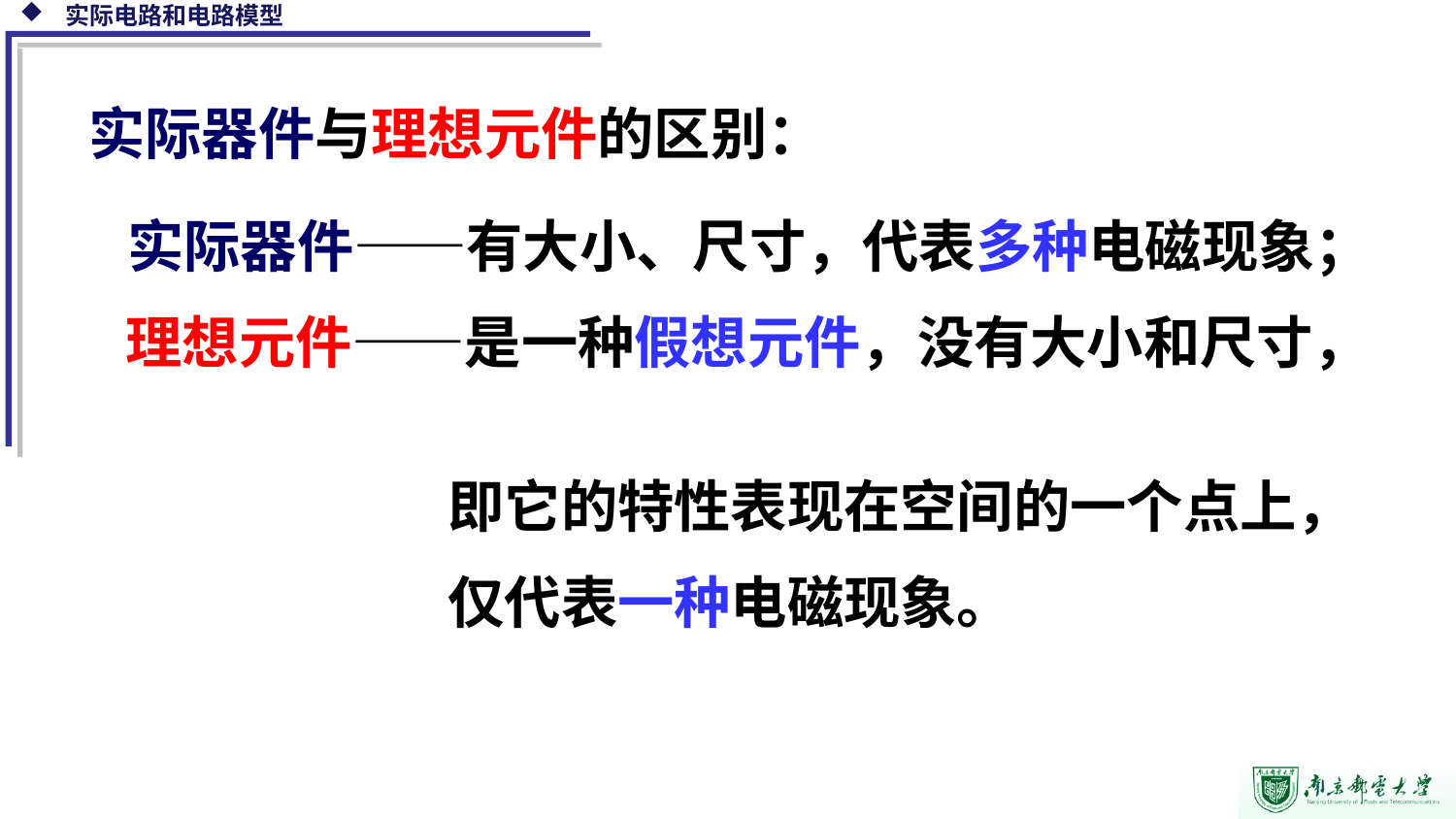

实际器件与理想元件的区别：
实际器件——有大小、尺寸，代表多种电磁现象；
理想元件——是一种假想元件，没有大小和尺寸，
                        即它的特性表现在空间的一个点上，
                        仅代表一种电磁现象。